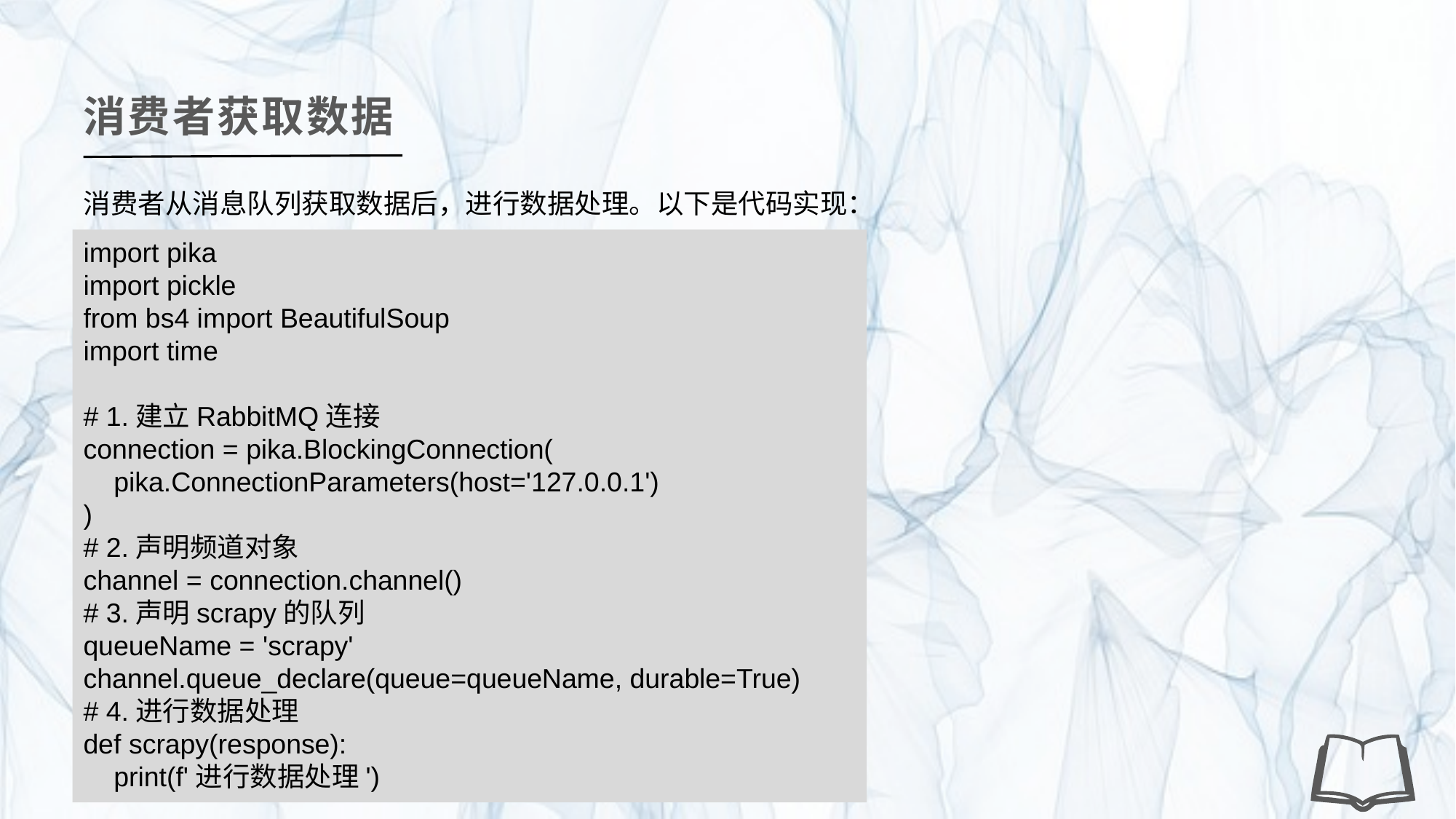

消费者获取数据
消费者从消息队列获取数据后，进行数据处理。以下是代码实现：
import pika
import pickle
from bs4 import BeautifulSoup
import time

# 1.建立RabbitMQ连接
connection = pika.BlockingConnection(
    pika.ConnectionParameters(host='127.0.0.1')
)
# 2.声明频道对象
channel = connection.channel()
# 3.声明scrapy的队列
queueName = 'scrapy'
channel.queue_declare(queue=queueName, durable=True)
# 4.进行数据处理
def scrapy(response):
    print(f'进行数据处理')

30